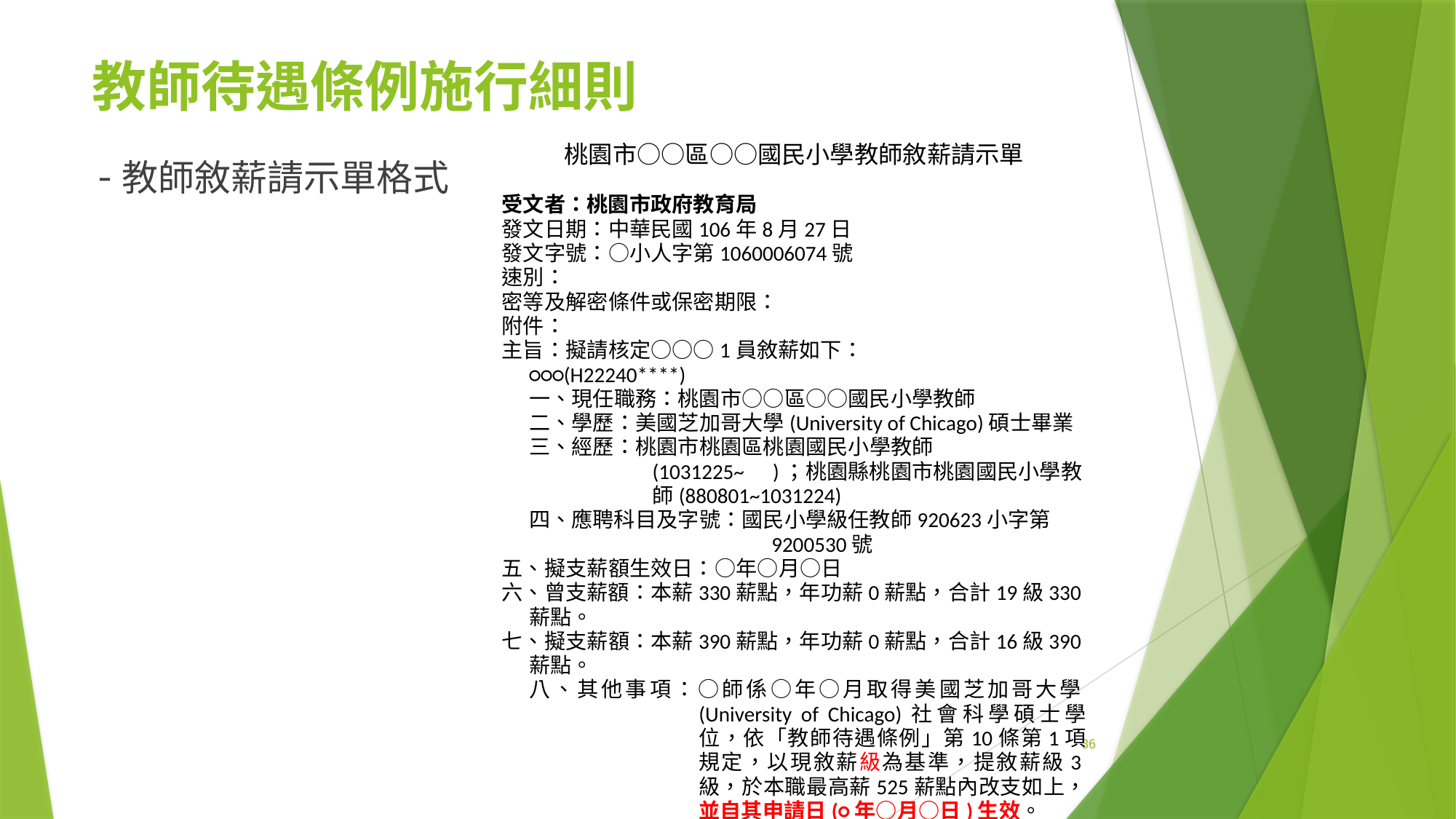

# 教師待遇條例施行細則
桃園市○○區○○國民小學教師敘薪請示單

受文者：桃園市政府教育局
發文日期：中華民國106年8月27日
發文字號：○小人字第1060006074號
速別：
密等及解密條件或保密期限：
附件：
主旨：擬請核定○○○1員敘薪如下：
○○○(H22240****)
一、現任職務：桃園市○○區○○國民小學教師
二、學歷：美國芝加哥大學(University of Chicago)碩士畢業
三、經歷：桃園市桃園區桃園國民小學教師(1031225~      )；桃園縣桃園市桃園國民小學教師(880801~1031224)
四、應聘科目及字號：國民小學級任教師920623小字第9200530號
五、擬支薪額生效日：○年○月○日
六、曾支薪額：本薪330薪點，年功薪0薪點，合計19級330薪點。
七、擬支薪額：本薪390薪點，年功薪0薪點，合計16級390薪點。
八、其他事項：○師係○年○月取得美國芝加哥大學(University of Chicago)社會科學碩士學位，依「教師待遇條例」第10條第1項規定，以現敘薪級為基準，提敘薪級3級，於本職最高薪525薪點內改支如上，並自其申請日(○年○月○日)生效。
正本：桃園市政府教育局
副本：本校人事室
校長  ○○○（小官章）
-教師敘薪請示單格式

36